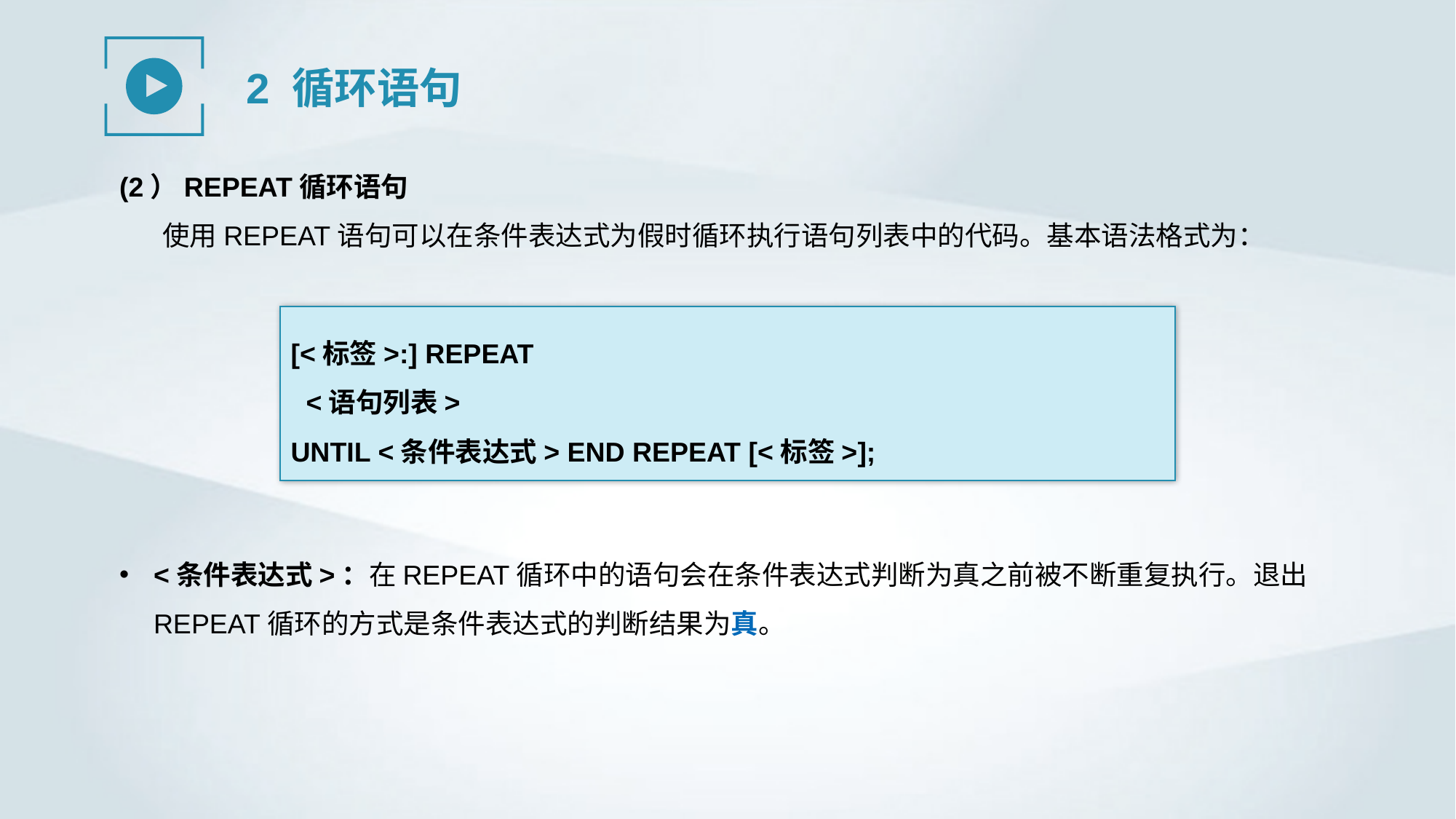

2 循环语句
(2）REPEAT循环语句
使用REPEAT语句可以在条件表达式为假时循环执行语句列表中的代码。基本语法格式为：
[<标签>:] REPEAT
  <语句列表>
UNTIL <条件表达式> END REPEAT [<标签>];
<条件表达式>：在REPEAT循环中的语句会在条件表达式判断为真之前被不断重复执行。退出REPEAT循环的方式是条件表达式的判断结果为真。